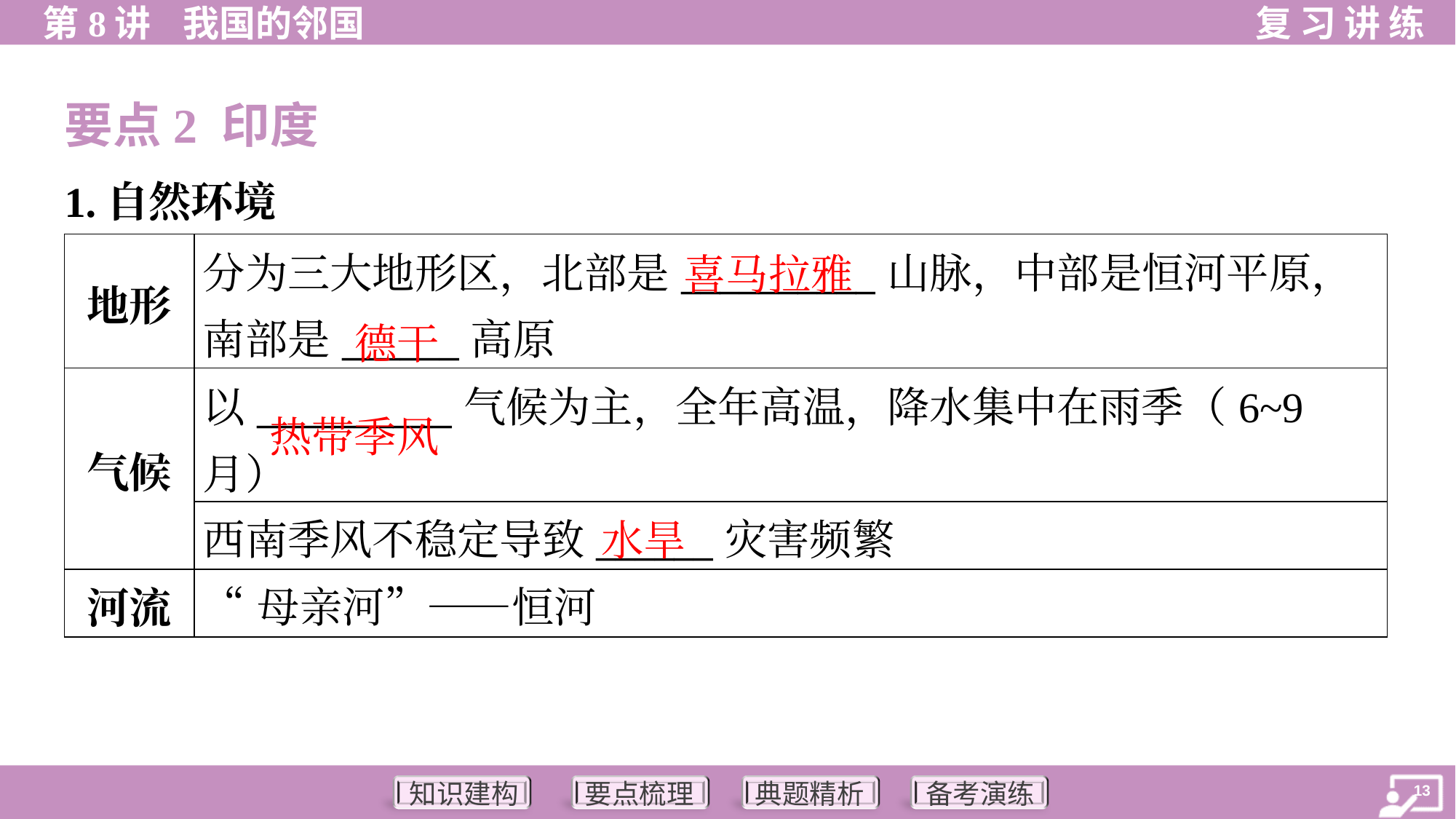

要点2 印度
1.自然环境
| 地形 | 分为三大地形区，北部是\_\_\_\_\_\_\_\_\_\_山脉，中部是恒河平原，南部是\_\_\_\_\_\_高原 |
| --- | --- |
| 气候 | 以\_\_\_\_\_\_\_\_\_\_气候为主，全年高温，降水集中在雨季（6~9月） |
|  | 西南季风不稳定导致\_\_\_\_\_\_灾害频繁 |
| 河流 | “母亲河”——恒河 |
喜马拉雅
德干
热带季风
水旱